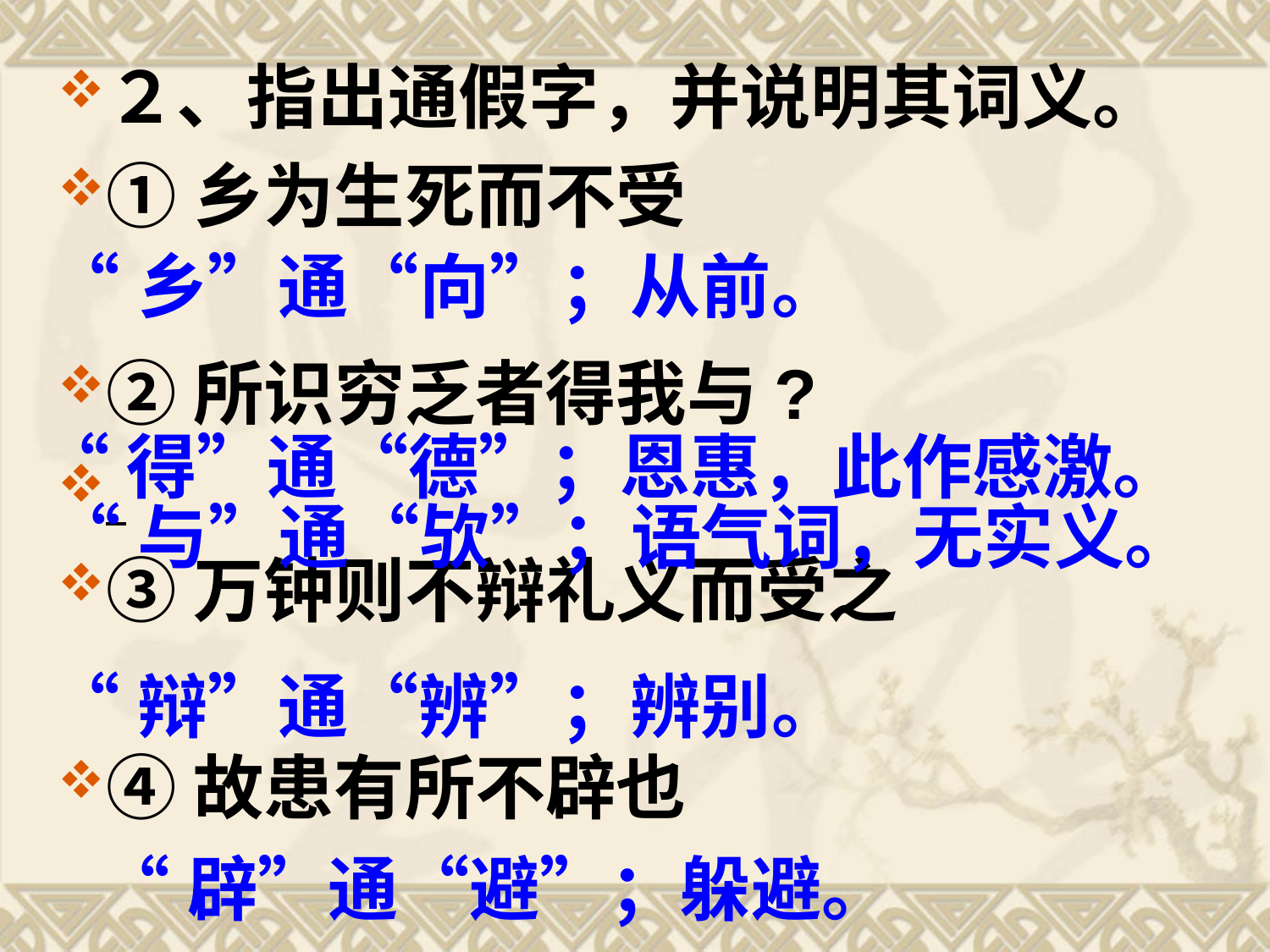

２、指出通假字，并说明其词义。
①乡为生死而不受

②所识穷乏者得我与?

③万钟则不辩礼义而受之

④故患有所不辟也
“乡”通“向”；从前。
“得”通“德”；恩惠，此作感激。
“与”通“欤”；语气词，无实义。
“辩”通“辨”；辨别。
“辟”通“避”；躲避。